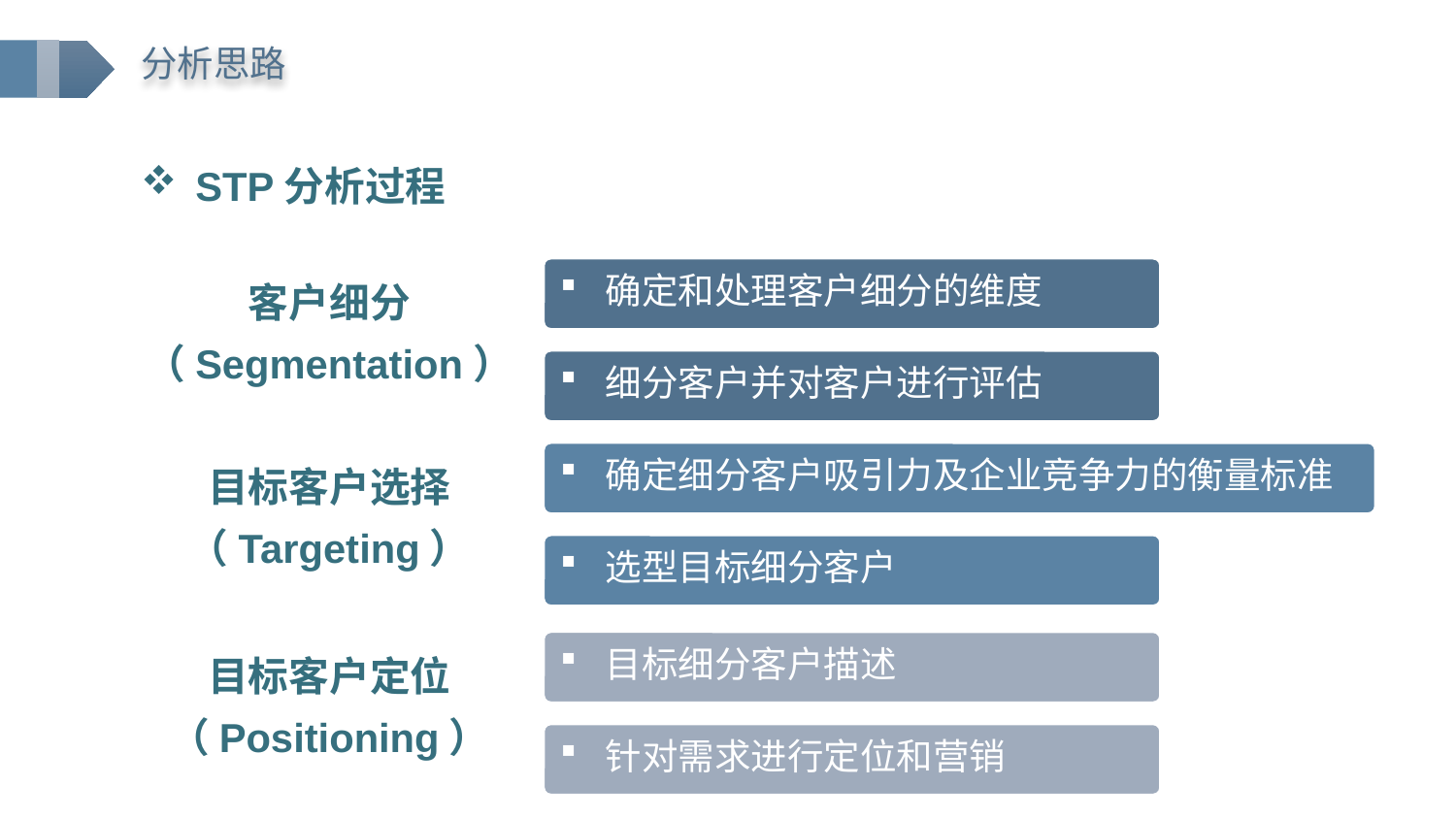

分析思路

STP分析过程
客户细分
（Segmentation）
确定和处理客户细分的维度
细分客户并对客户进行评估
目标客户选择（Targeting）
确定细分客户吸引力及企业竞争力的衡量标准
选型目标细分客户
目标客户定位（Positioning）
目标细分客户描述
针对需求进行定位和营销